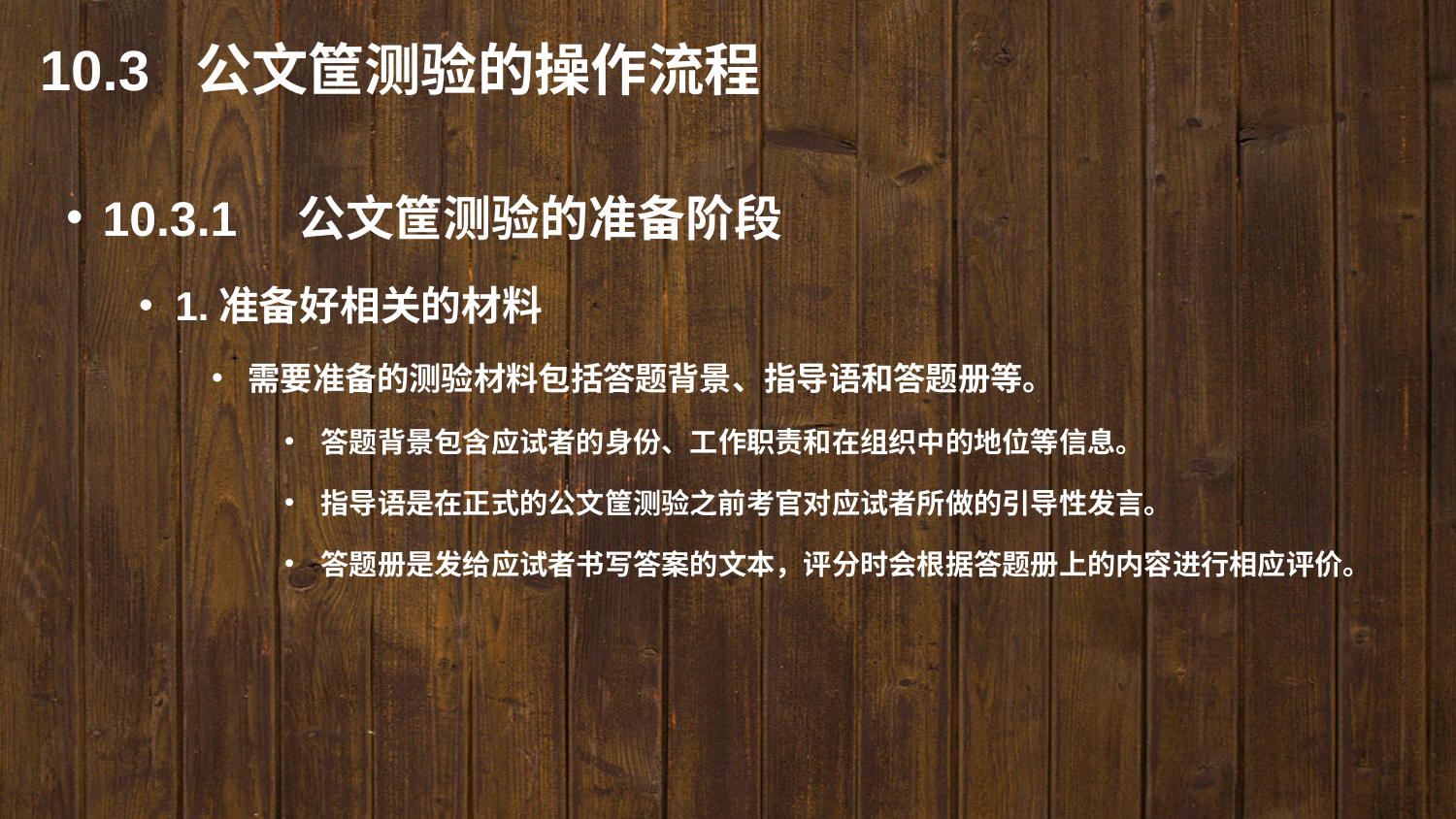

10.3  公文筐测验的操作流程
10.3.1　公文筐测验的准备阶段
1.准备好相关的材料
需要准备的测验材料包括答题背景、指导语和答题册等。
答题背景包含应试者的身份、工作职责和在组织中的地位等信息。
指导语是在正式的公文筐测验之前考官对应试者所做的引导性发言。
答题册是发给应试者书写答案的文本，评分时会根据答题册上的内容进行相应评价。